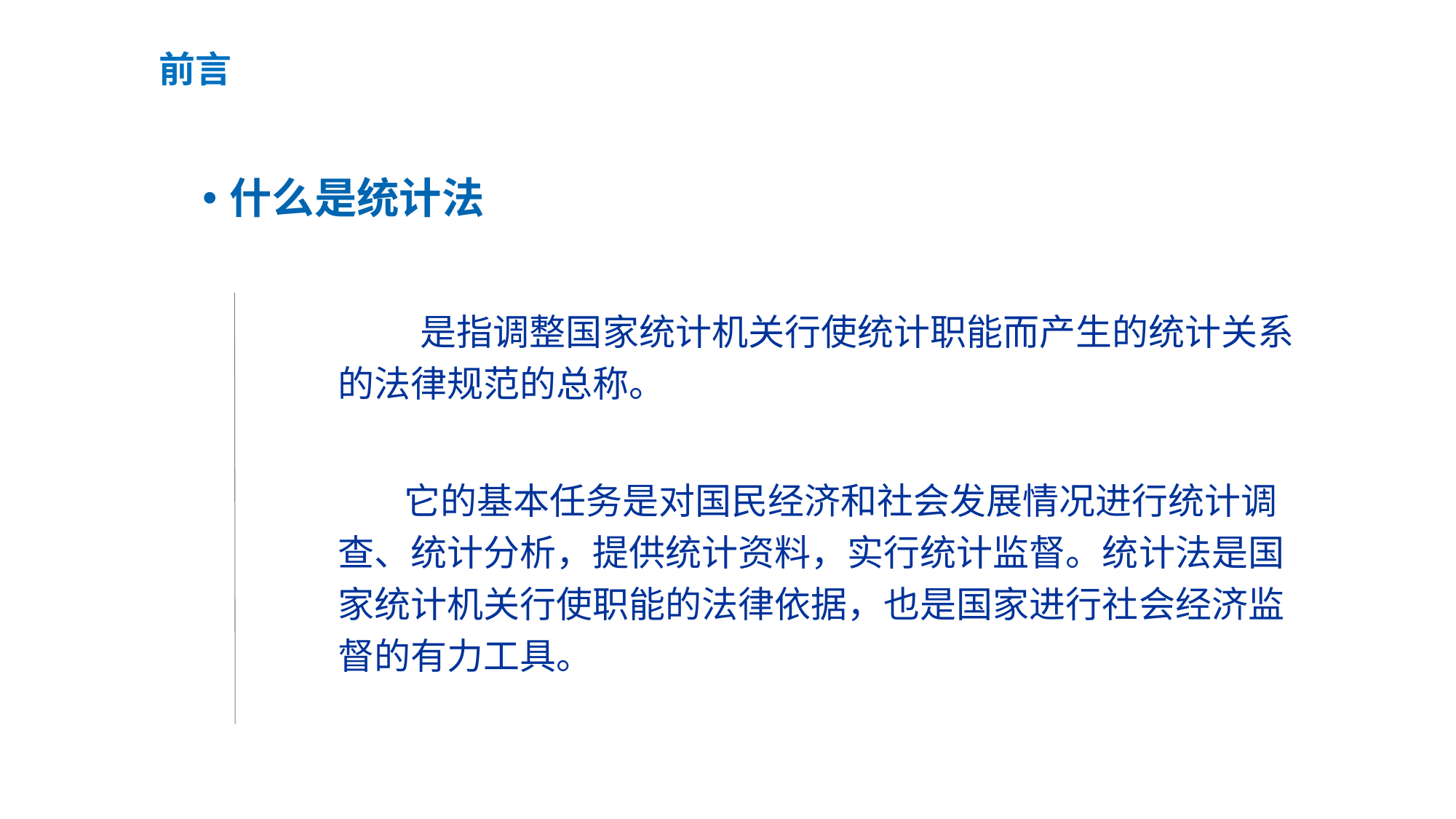

前言
什么是统计法

              是指调整国家统计机关行使统计职能而产生的统计关系的法律规范的总称。

            它的基本任务是对国民经济和社会发展情况进行统计调查、统计分析，提供统计资料，实行统计监督。统计法是国家统计机关行使职能的法律依据，也是国家进行社会经济监督的有力工具。